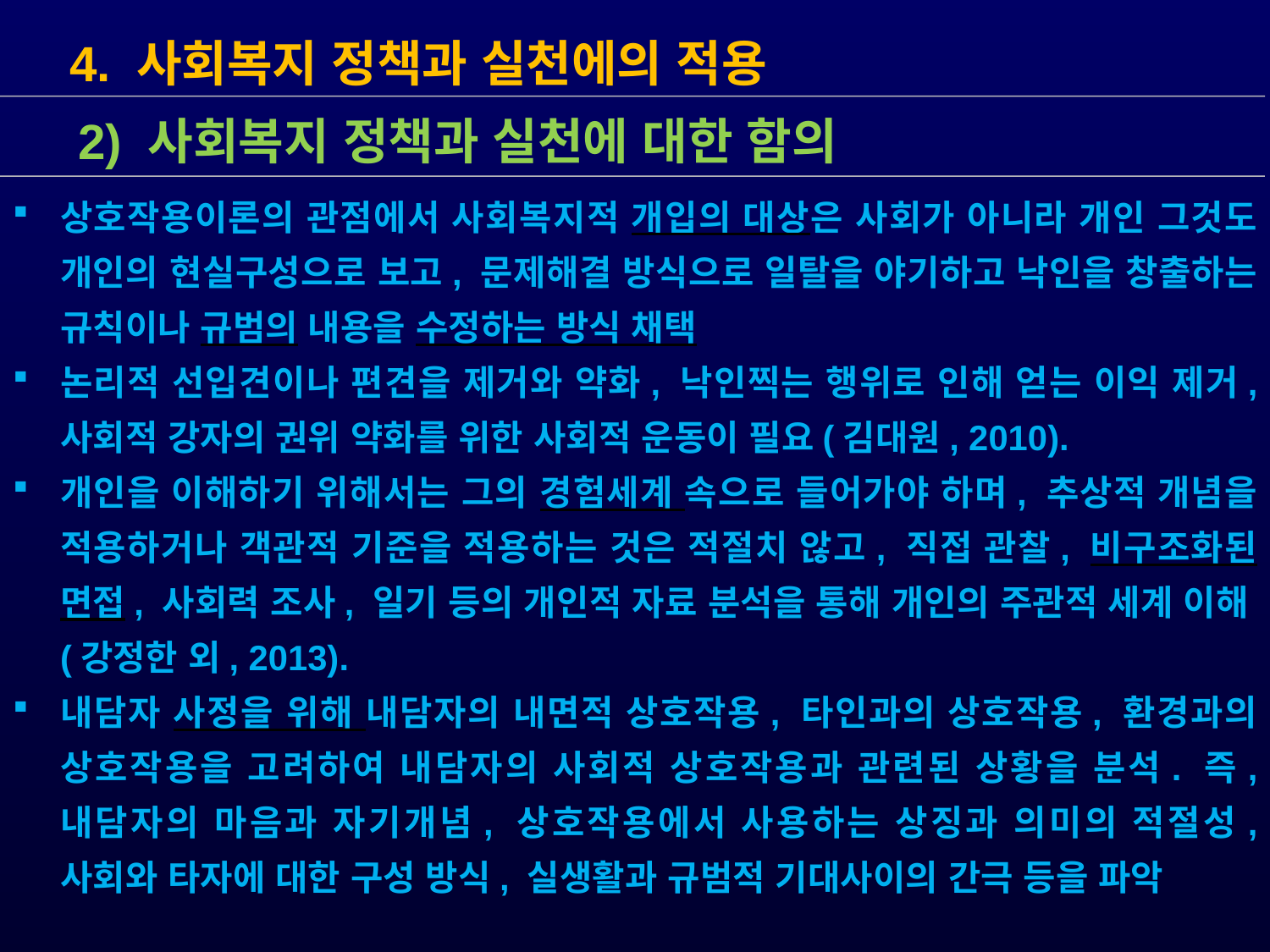

4. 사회복지 정책과 실천에의 적용

상호작용이론의 관점에서 사회복지적 개입의 대상은 사회가 아니라 개인 그것도 개인의 현실구성으로 보고, 문제해결 방식으로 일탈을 야기하고 낙인을 창출하는 규칙이나 규범의 내용을 수정하는 방식 채택
논리적 선입견이나 편견을 제거와 약화, 낙인찍는 행위로 인해 얻는 이익 제거, 사회적 강자의 권위 약화를 위한 사회적 운동이 필요(김대원, 2010).
개인을 이해하기 위해서는 그의 경험세계 속으로 들어가야 하며, 추상적 개념을 적용하거나 객관적 기준을 적용하는 것은 적절치 않고, 직접 관찰, 비구조화된 면접, 사회력 조사, 일기 등의 개인적 자료 분석을 통해 개인의 주관적 세계 이해(강정한 외, 2013).
내담자 사정을 위해 내담자의 내면적 상호작용, 타인과의 상호작용, 환경과의 상호작용을 고려하여 내담자의 사회적 상호작용과 관련된 상황을 분석. 즉, 내담자의 마음과 자기개념, 상호작용에서 사용하는 상징과 의미의 적절성, 사회와 타자에 대한 구성 방식, 실생활과 규범적 기대사이의 간극 등을 파악
  2) 사회복지 정책과 실천에 대한 함의